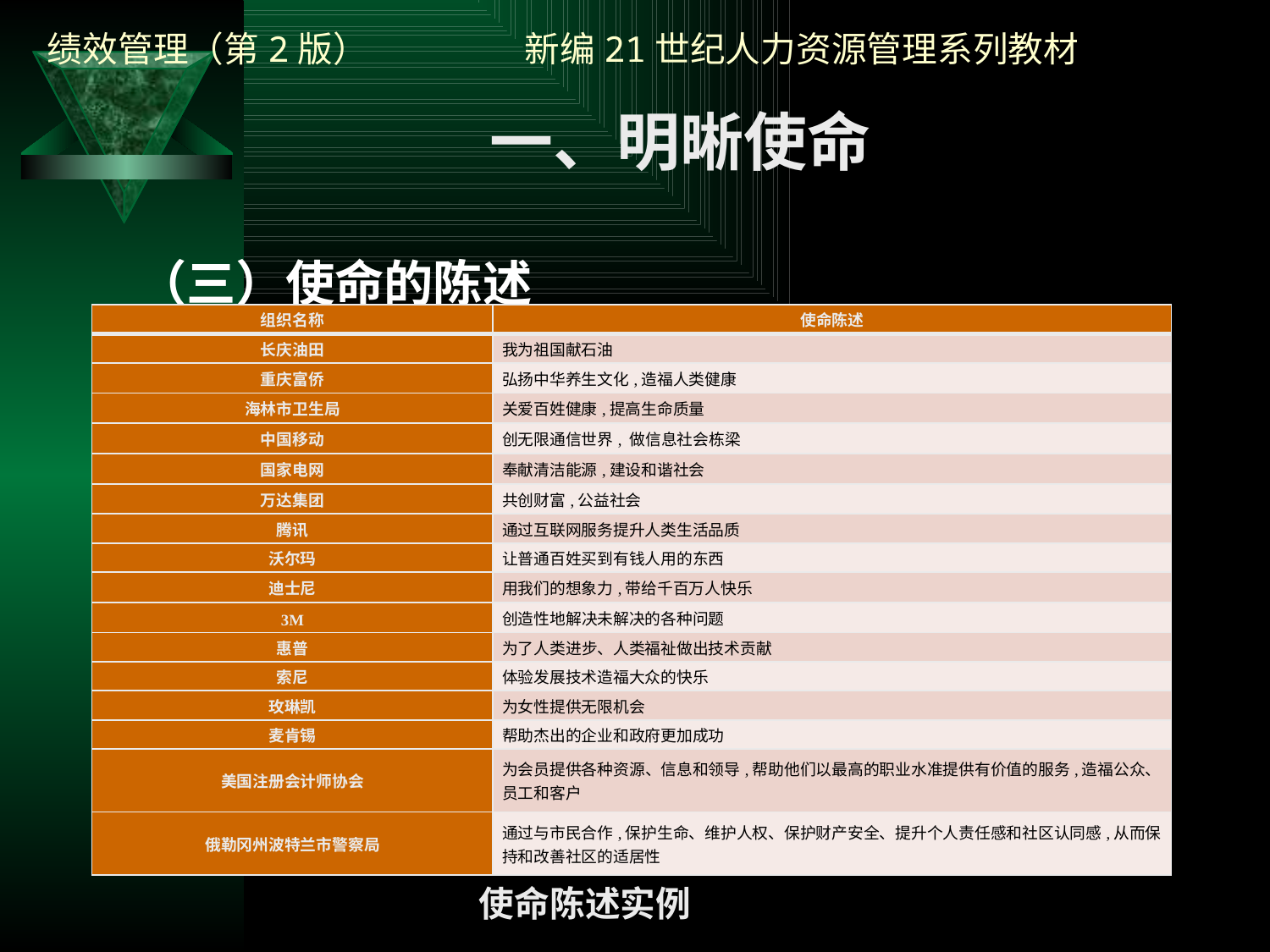

一、明晰使命
（三）使命的陈述
| 组织名称 | 使命陈述 |
| --- | --- |
| 长庆油田 | 我为祖国献石油 |
| 重庆富侨 | 弘扬中华养生文化,造福人类健康 |
| 海林市卫生局 | 关爱百姓健康,提高生命质量 |
| 中国移动 | 创无限通信世界, 做信息社会栋梁 |
| 国家电网 | 奉献清洁能源,建设和谐社会 |
| 万达集团 | 共创财富,公益社会 |
| 腾讯 | 通过互联网服务提升人类生活品质 |
| 沃尔玛 | 让普通百姓买到有钱人用的东西 |
| 迪士尼 | 用我们的想象力,带给千百万人快乐 |
| 3M | 创造性地解决未解决的各种问题 |
| 惠普 | 为了人类进步、人类福祉做出技术贡献 |
| 索尼 | 体验发展技术造福大众的快乐 |
| 玫琳凯 | 为女性提供无限机会 |
| 麦肯锡 | 帮助杰出的企业和政府更加成功 |
| 美国注册会计师协会 | 为会员提供各种资源、信息和领导,帮助他们以最高的职业水准提供有价值的服务,造福公众、员工和客户 |
| 俄勒冈州波特兰市警察局 | 通过与市民合作,保护生命、维护人权、保护财产安全、提升个人责任感和社区认同感,从而保持和改善社区的适居性 |
使命陈述实例